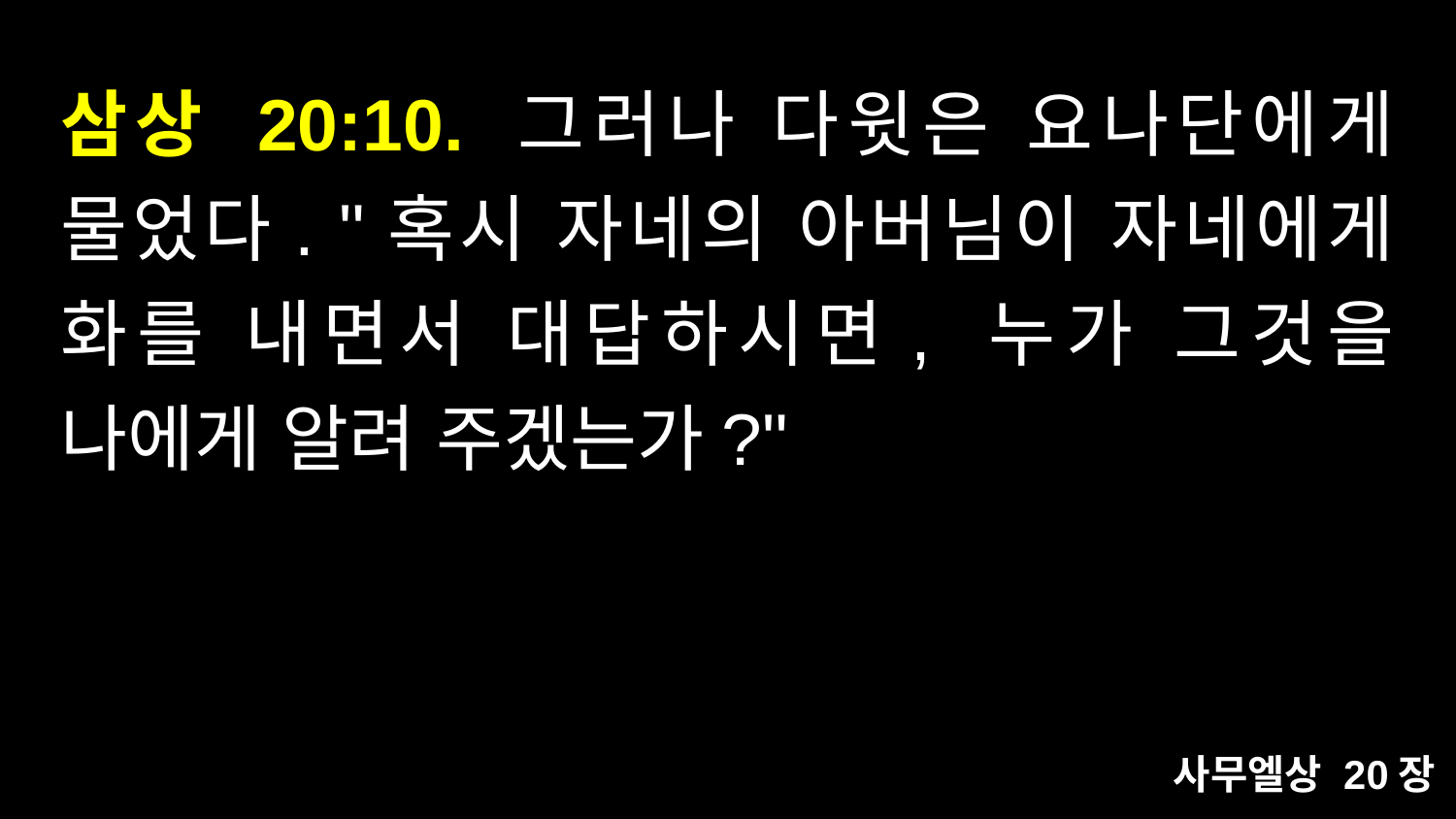

# 삼상 20:10. 그러나 다윗은 요나단에게 물었다. "혹시 자네의 아버님이 자네에게 화를 내면서 대답하시면, 누가 그것을 나에게 알려 주겠는가?"
사무엘상 20장